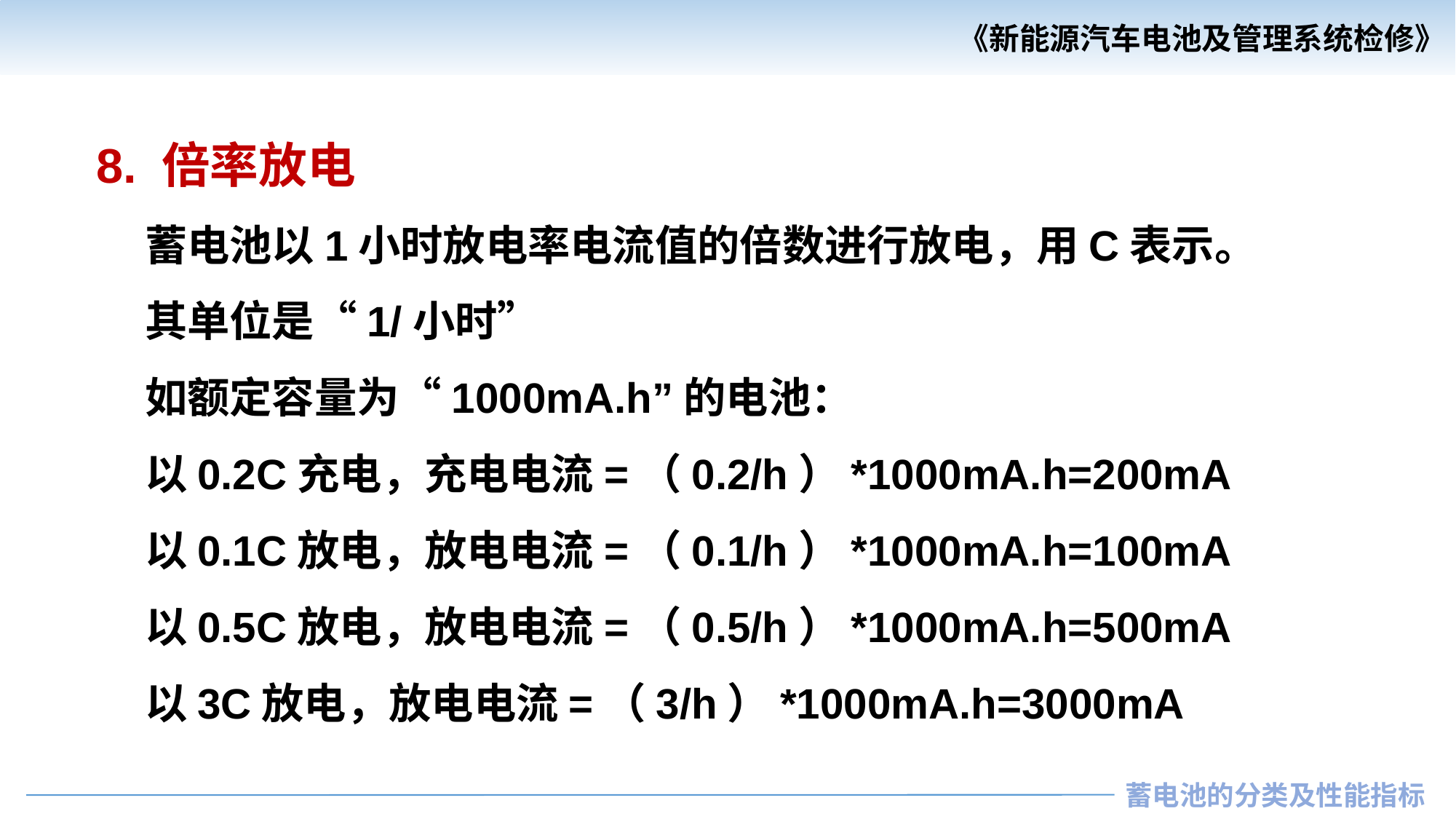

8. 倍率放电
    蓄电池以1小时放电率电流值的倍数进行放电，用C表示。
    其单位是“1/小时”
    如额定容量为“1000mA.h”的电池：
    以0.2C充电，充电电流=（0.2/h）*1000mA.h=200mA
    以0.1C放电，放电电流=（0.1/h）*1000mA.h=100mA
    以0.5C放电，放电电流=（0.5/h）*1000mA.h=500mA
    以3C放电，放电电流=（3/h）*1000mA.h=3000mA